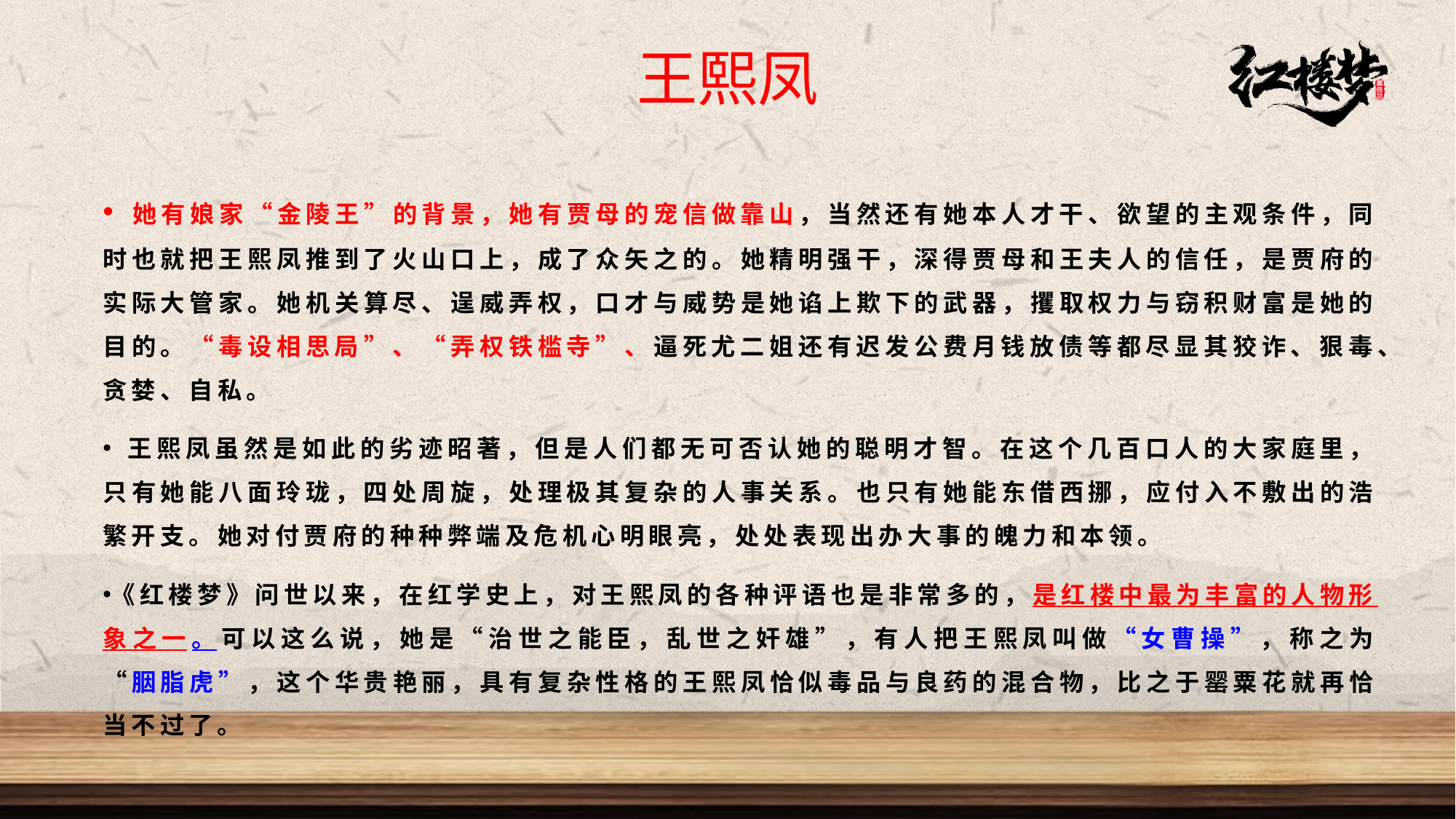

王熙凤
 她有娘家“金陵王”的背景，她有贾母的宠信做靠山，当然还有她本人才干、欲望的主观条件，同时也就把王熙凤推到了火山口上，成了众矢之的。她精明强干，深得贾母和王夫人的信任，是贾府的实际大管家。她机关算尽、逞威弄权，口才与威势是她谄上欺下的武器，攫取权力与窃积财富是她的目的。“毒设相思局”、“弄权铁槛寺”、逼死尤二姐还有迟发公费月钱放债等都尽显其狡诈、狠毒、贪婪、自私。
 王熙凤虽然是如此的劣迹昭著，但是人们都无可否认她的聪明才智。在这个几百口人的大家庭里，只有她能八面玲珑，四处周旋，处理极其复杂的人事关系。也只有她能东借西挪，应付入不敷出的浩繁开支。她对付贾府的种种弊端及危机心明眼亮，处处表现出办大事的魄力和本领。
《红楼梦》问世以来，在红学史上，对王熙凤的各种评语也是非常多的，是红楼中最为丰富的人物形象之一。可以这么说，她是“治世之能臣，乱世之奸雄”，有人把王熙凤叫做“女曹操”，称之为“胭脂虎”，这个华贵艳丽，具有复杂性格的王熙凤恰似毒品与良药的混合物，比之于罂粟花就再恰当不过了。